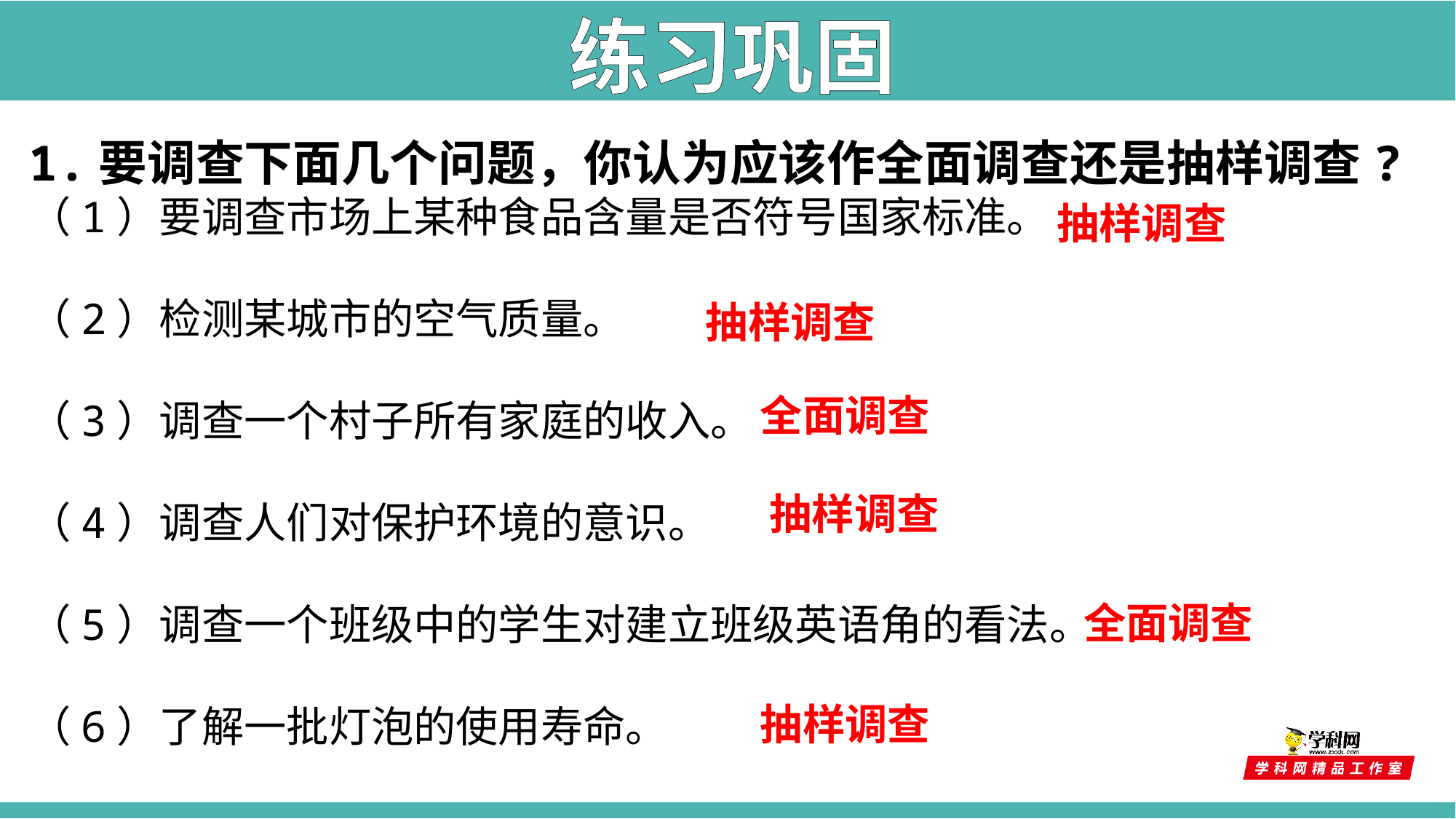

练习巩固
1.要调查下面几个问题，你认为应该作全面调查还是抽样调查?
（1）要调查市场上某种食品含量是否符号国家标准。

（2）检测某城市的空气质量。

（3）调查一个村子所有家庭的收入。

（4）调查人们对保护环境的意识。

（5）调查一个班级中的学生对建立班级英语角的看法。

（6）了解一批灯泡的使用寿命。
抽样调查
抽样调查
全面调查
抽样调查
全面调查
抽样调查